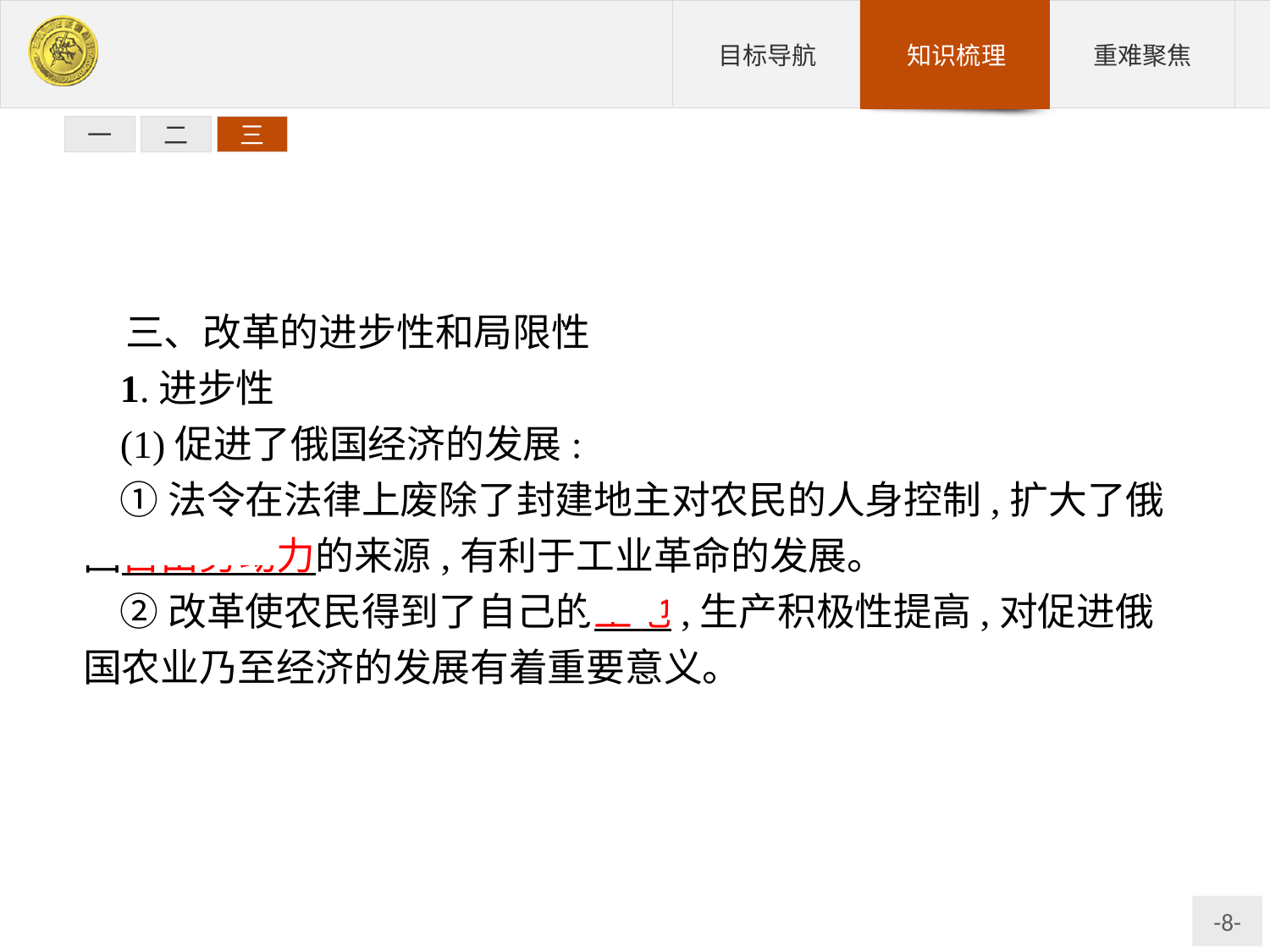

一
二
三
三、改革的进步性和局限性
1.进步性
(1)促进了俄国经济的发展:
①法令在法律上废除了封建地主对农民的人身控制,扩大了俄国自由劳动力的来源,有利于工业革命的发展。
②改革使农民得到了自己的土地,生产积极性提高,对促进俄国农业乃至经济的发展有着重要意义。